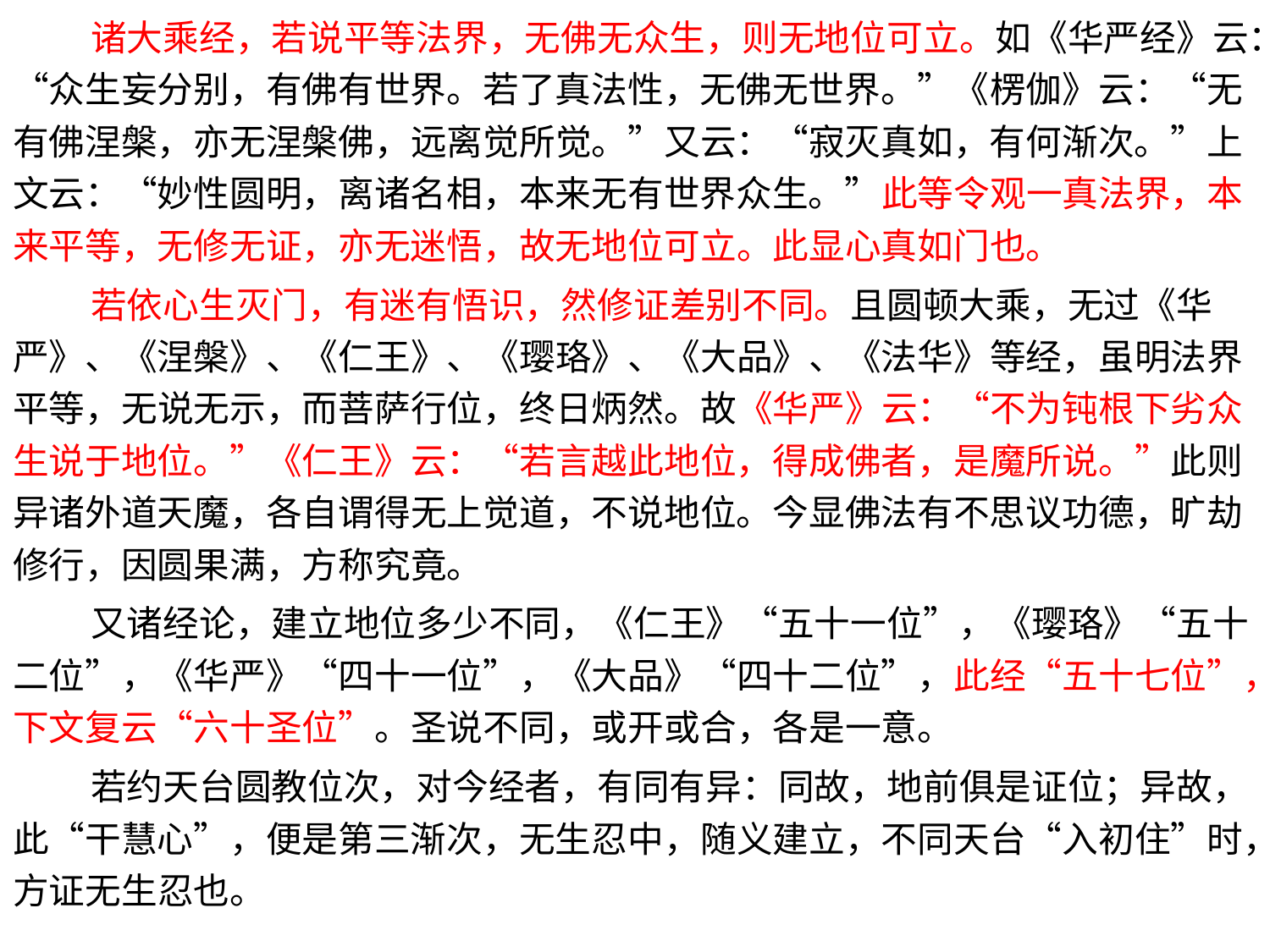

诸大乘经，若说平等法界，无佛无众生，则无地位可立。如《华严经》云：“众生妄分别，有佛有世界。若了真法性，无佛无世界。”《楞伽》云：“无有佛涅槃，亦无涅槃佛，远离觉所觉。”又云：“寂灭真如，有何渐次。”上文云：“妙性圆明，离诸名相，本来无有世界众生。”此等令观一真法界，本来平等，无修无证，亦无迷悟，故无地位可立。此显心真如门也。
         若依心生灭门，有迷有悟识，然修证差别不同。且圆顿大乘，无过《华严》、《涅槃》、《仁王》、《璎珞》、《大品》、《法华》等经，虽明法界平等，无说无示，而菩萨行位，终日炳然。故《华严》云：“不为钝根下劣众生说于地位。”《仁王》云：“若言越此地位，得成佛者，是魔所说。”此则异诸外道天魔，各自谓得无上觉道，不说地位。今显佛法有不思议功德，旷劫修行，因圆果满，方称究竟。
         又诸经论，建立地位多少不同，《仁王》“五十一位”，《璎珞》“五十二位”，《华严》“四十一位”，《大品》“四十二位”，此经“五十七位”，下文复云“六十圣位”。圣说不同，或开或合，各是一意。
         若约天台圆教位次，对今经者，有同有异：同故，地前俱是证位；异故，此“干慧心”，便是第三渐次，无生忍中，随义建立，不同天台“入初住”时，方证无生忍也。